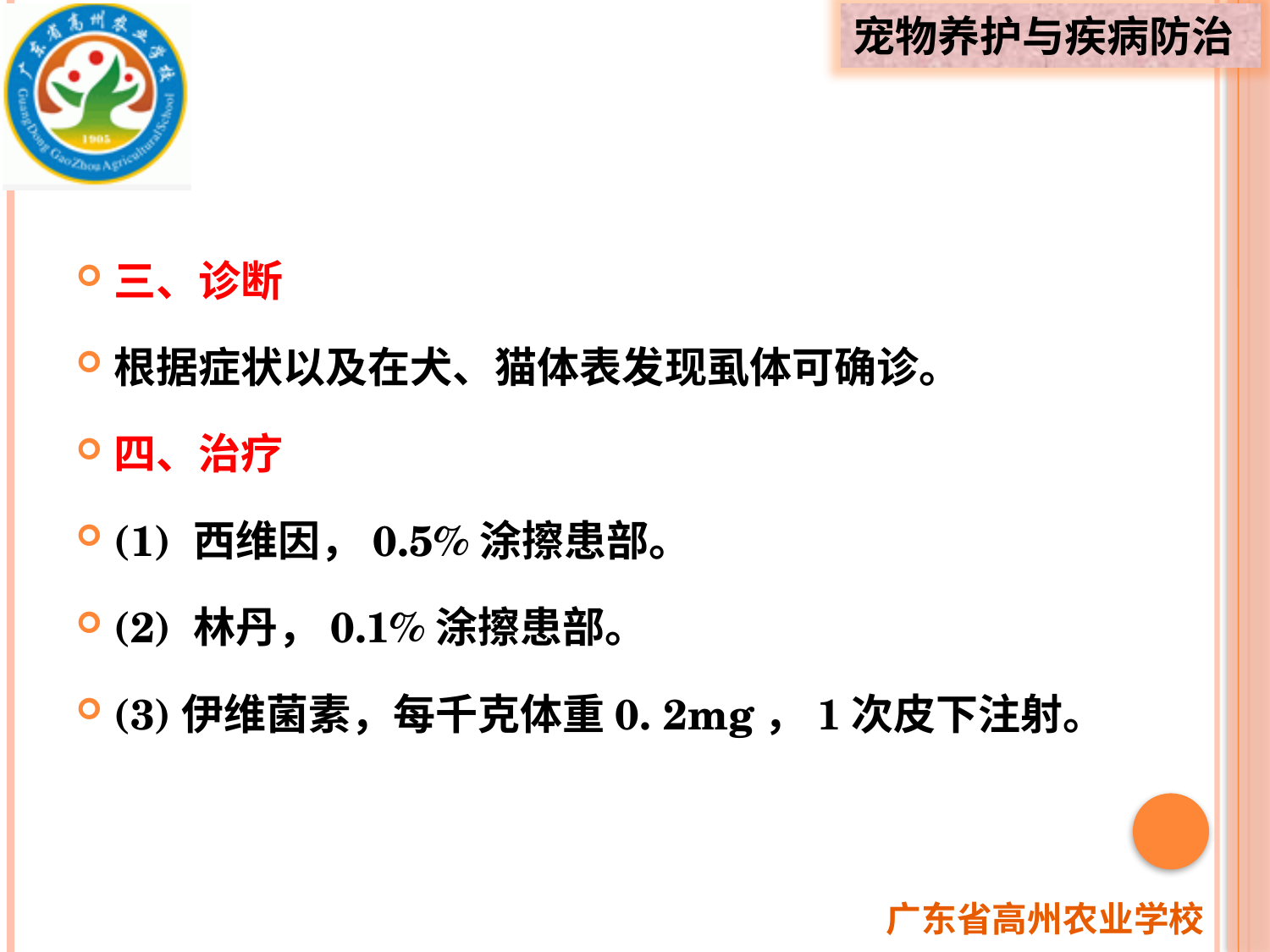

三、诊断
根据症状以及在犬、猫体表发现虱体可确诊。
四、治疗
(1) 西维因，0.5%涂擦患部。
(2) 林丹，0.1%涂擦患部。
(3)伊维菌素，每千克体重0. 2mg，1次皮下注射。